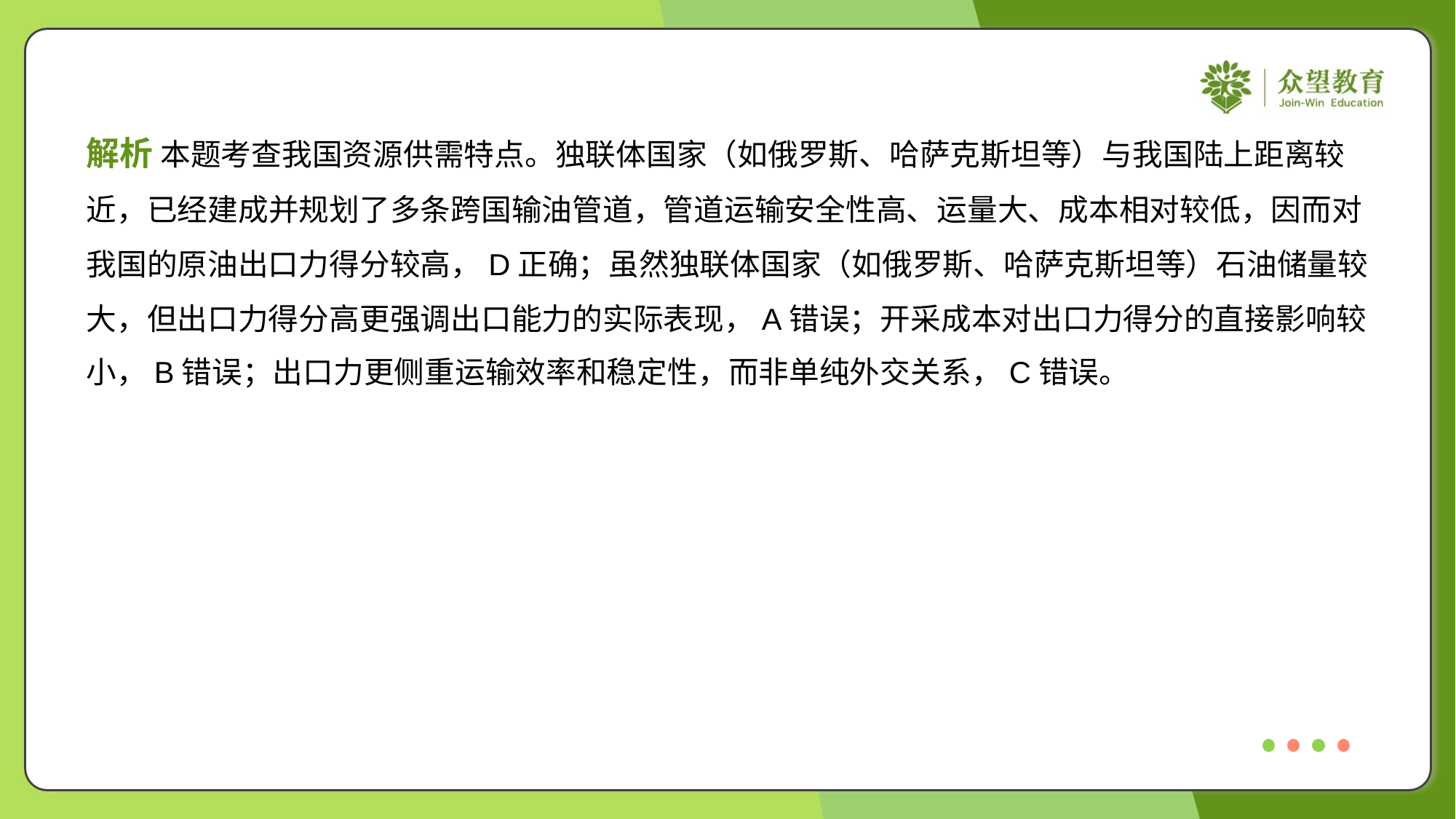

解析 本题考查我国资源供需特点。独联体国家（如俄罗斯、哈萨克斯坦等）与我国陆上距离较
近，已经建成并规划了多条跨国输油管道，管道运输安全性高、运量大、成本相对较低，因而对
我国的原油出口力得分较高，D正确；虽然独联体国家（如俄罗斯、哈萨克斯坦等）石油储量较
大，但出口力得分高更强调出口能力的实际表现，A错误；开采成本对出口力得分的直接影响较
小，B错误；出口力更侧重运输效率和稳定性，而非单纯外交关系，C错误。